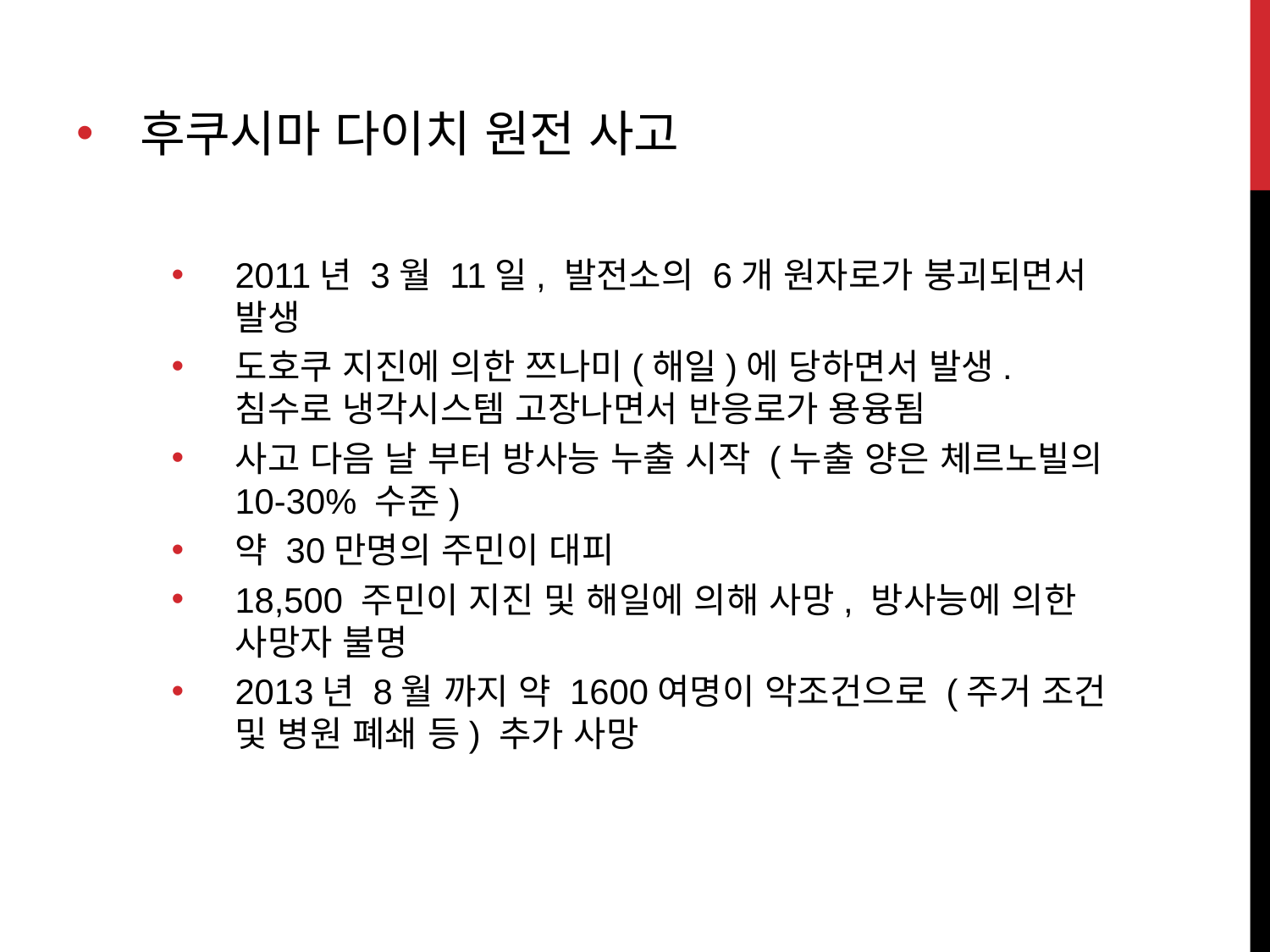

후쿠시마 다이치 원전 사고

2011년 3월 11일, 발전소의 6개 원자로가 붕괴되면서 발생
도호쿠 지진에 의한 쯔나미(해일)에 당하면서 발생. 침수로 냉각시스템 고장나면서 반응로가 용융됨
사고 다음 날 부터 방사능 누출 시작 (누출 양은 체르노빌의 10-30% 수준)
약 30만명의 주민이 대피
18,500 주민이 지진 및 해일에 의해 사망, 방사능에 의한 사망자 불명
2013년 8월 까지 약 1600여명이 악조건으로 (주거 조건 및 병원 폐쇄 등) 추가 사망